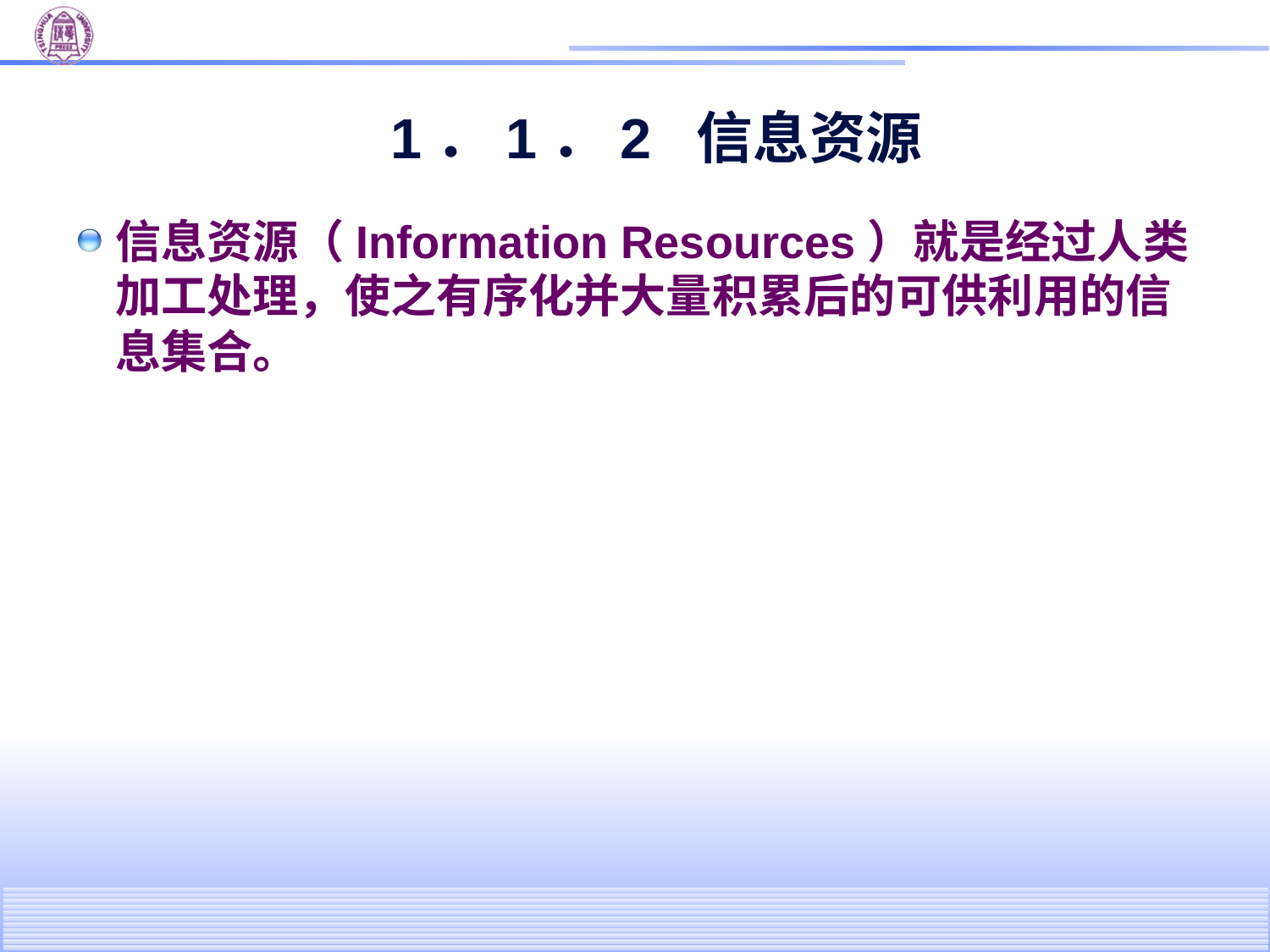

# 1．1．2  信息资源
信息资源（Information Resources）就是经过人类加工处理，使之有序化并大量积累后的可供利用的信息集合。